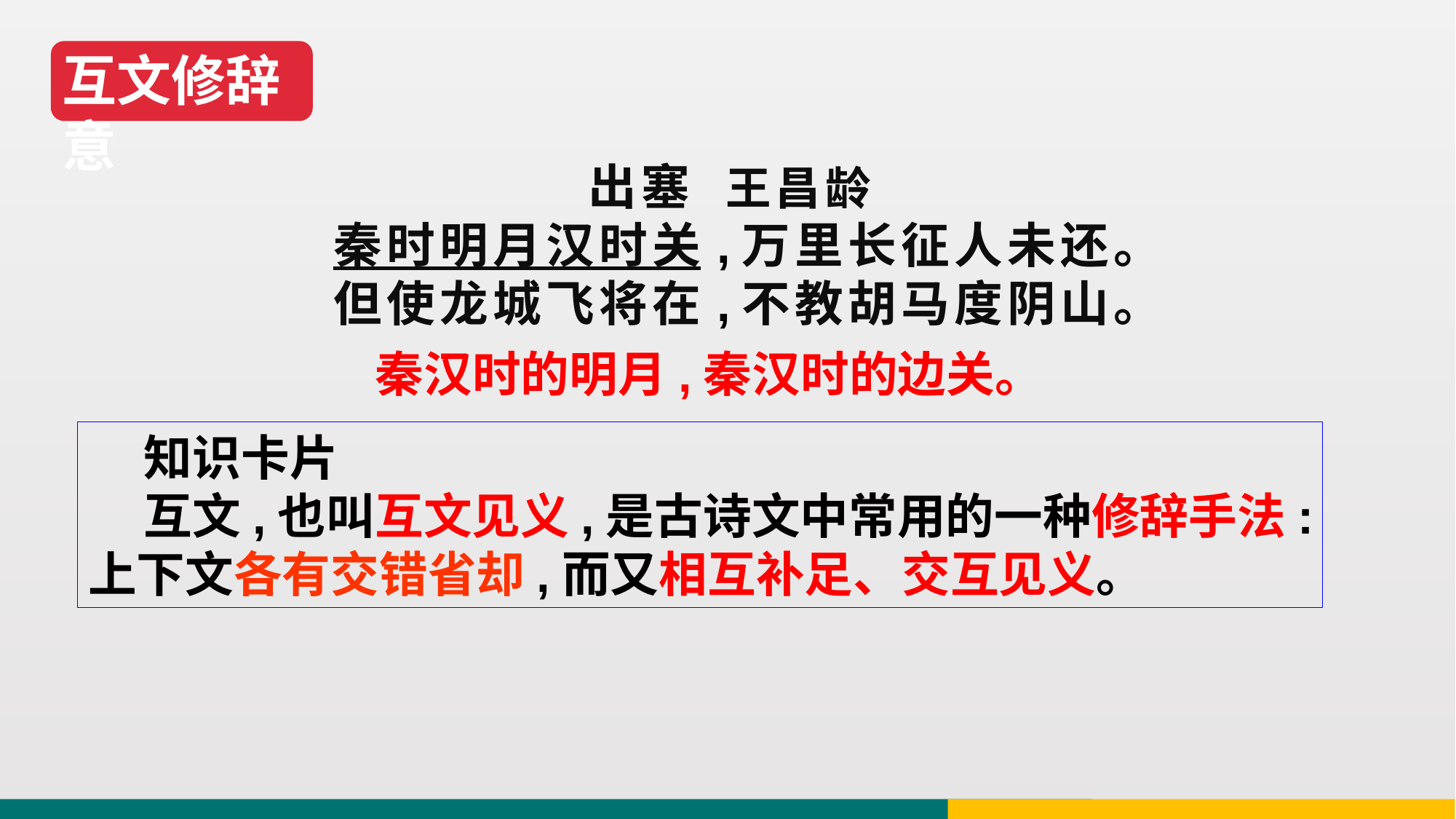

互文修辞意
出塞  王昌龄
秦时明月汉时关,万里长征人未还。但使龙城飞将在,不教胡马度阴山。
秦汉时的明月,秦汉时的边关。
    知识卡片
    互文,也叫互文见义,是古诗文中常用的一种修辞手法:上下文各有交错省却,而又相互补足、交互见义。